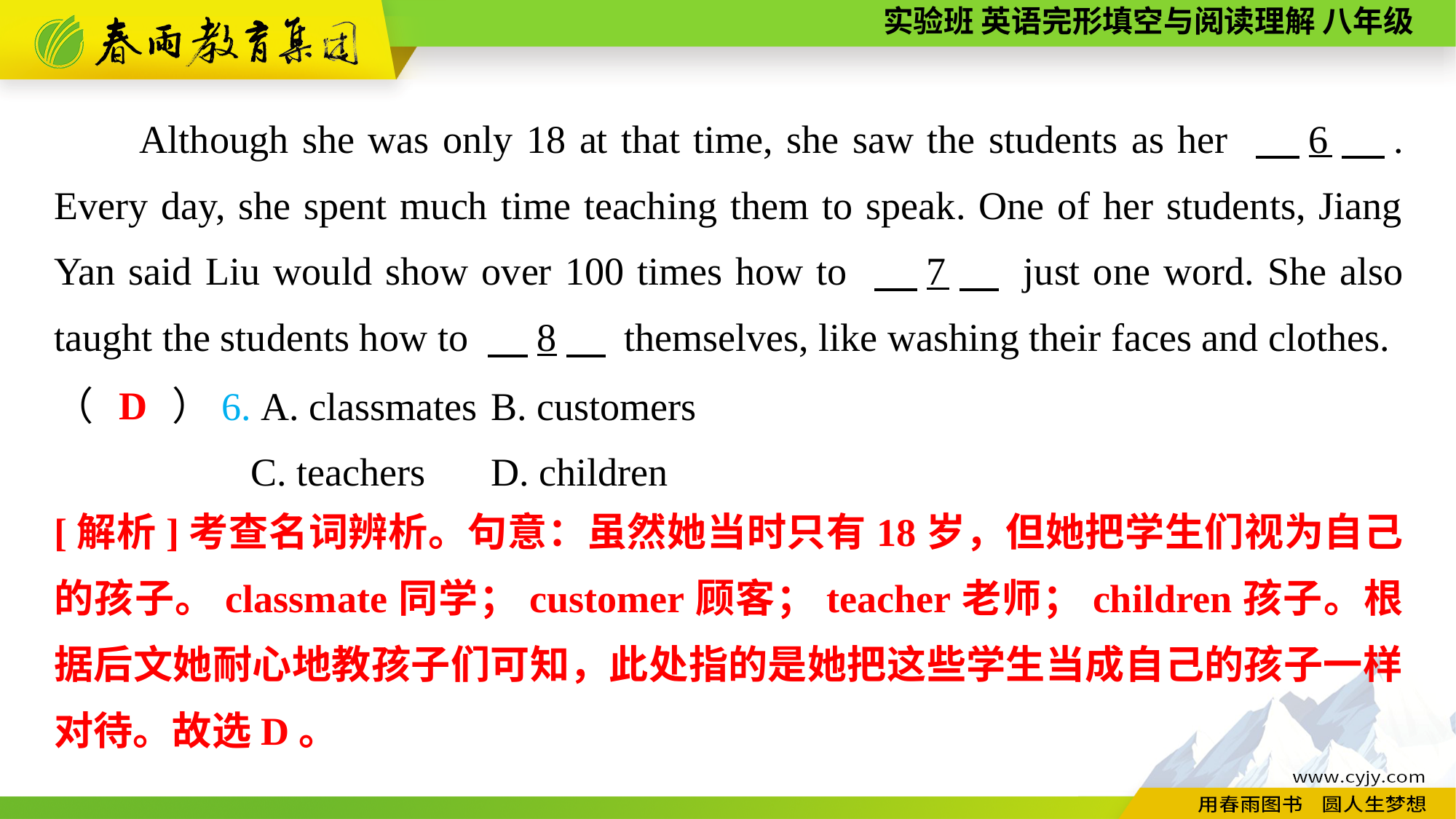

Although she was only 18 at that time, she saw the students as her 　6　. Every day, she spent much time teaching them to speak. One of her students, Jiang Yan said Liu would show over 100 times how to 　7　 just one word. She also taught the students how to 　8　 themselves, like washing their faces and clothes.
D
（　　）6. A. classmates	B. customers
                    C. teachers	D. children
[解析]考查名词辨析。句意：虽然她当时只有18岁，但她把学生们视为自己的孩子。classmate同学；customer顾客；teacher老师；children孩子。根据后文她耐心地教孩子们可知，此处指的是她把这些学生当成自己的孩子一样对待。故选D。